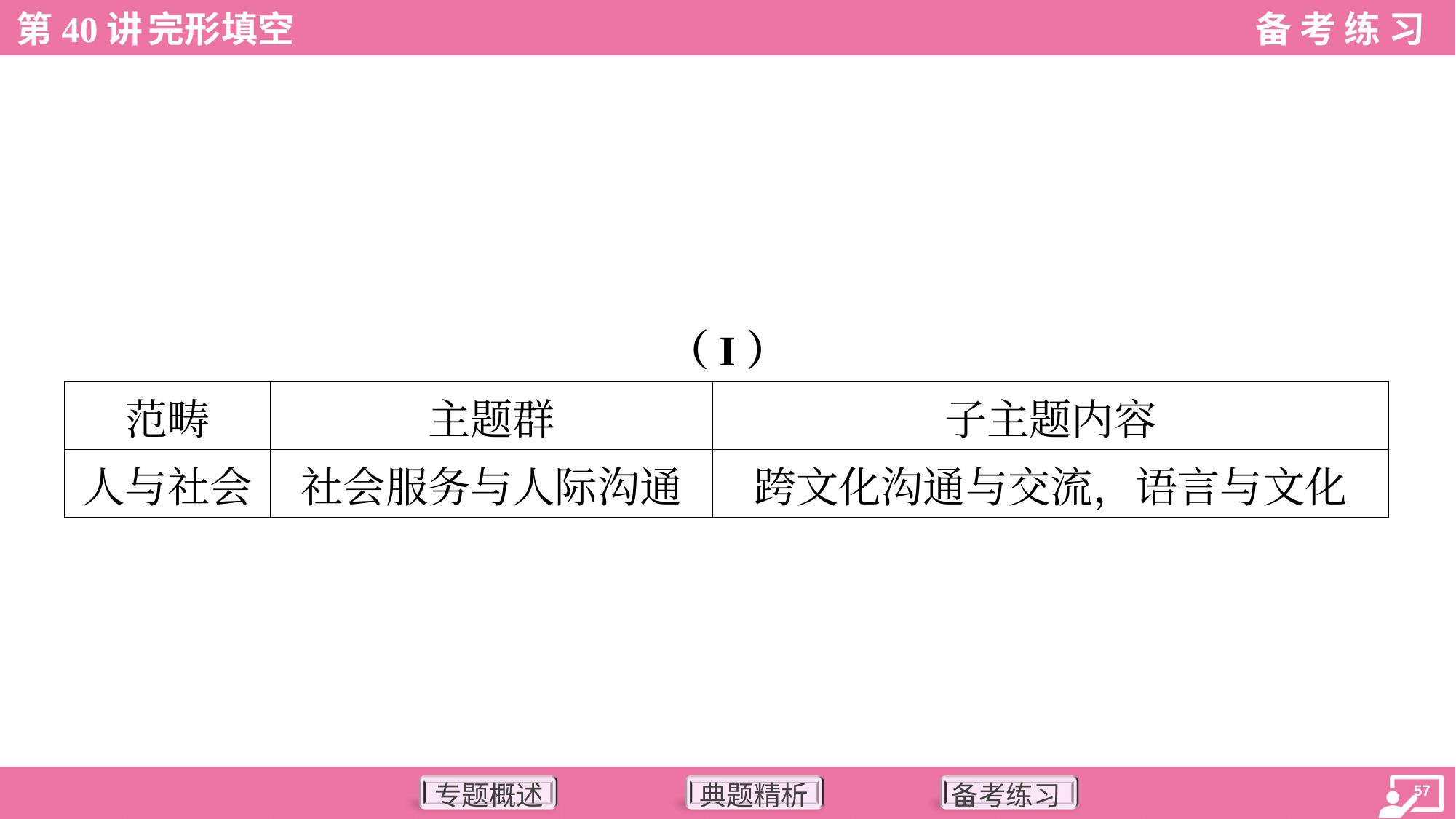

（I）
| 范畴 | 主题群 | 子主题内容 |
| --- | --- | --- |
| 人与社会 | 社会服务与人际沟通 | 跨文化沟通与交流，语言与文化 |